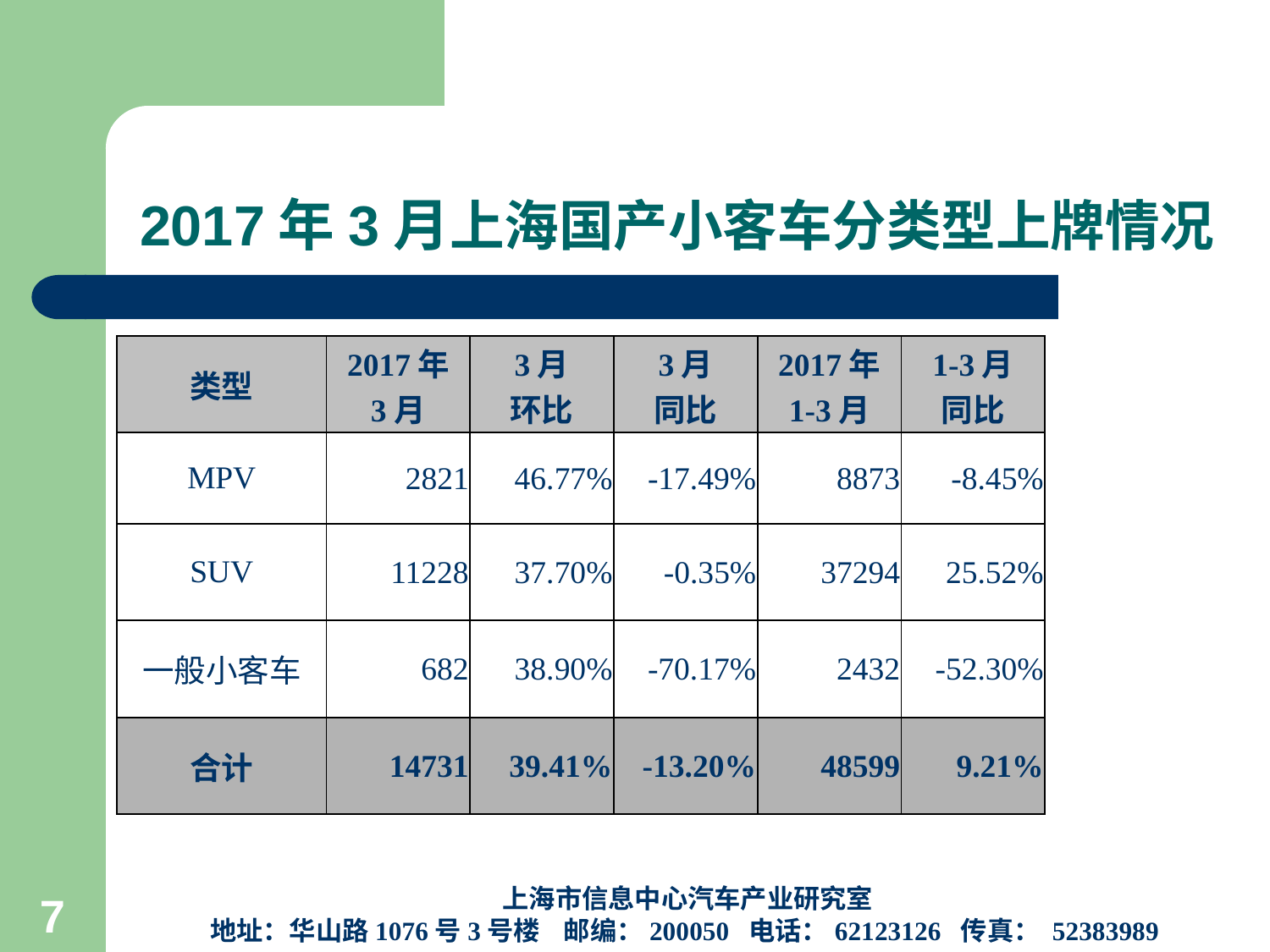

# 2017年3月上海国产小客车分类型上牌情况
| 类型 | 2017年 3月 | 3月 环比 | 3月 同比 | 2017年 1-3月 | 1-3月 同比 |
| --- | --- | --- | --- | --- | --- |
| MPV | 2821 | 46.77% | -17.49% | 8873 | -8.45% |
| SUV | 11228 | 37.70% | -0.35% | 37294 | 25.52% |
| 一般小客车 | 682 | 38.90% | -70.17% | 2432 | -52.30% |
| 合计 | 14731 | 39.41% | -13.20% | 48599 | 9.21% |
上海市信息中心汽车产业研究室
地址：华山路1076号3号楼    邮编：200050  电话：62123126  传真： 52383989
7